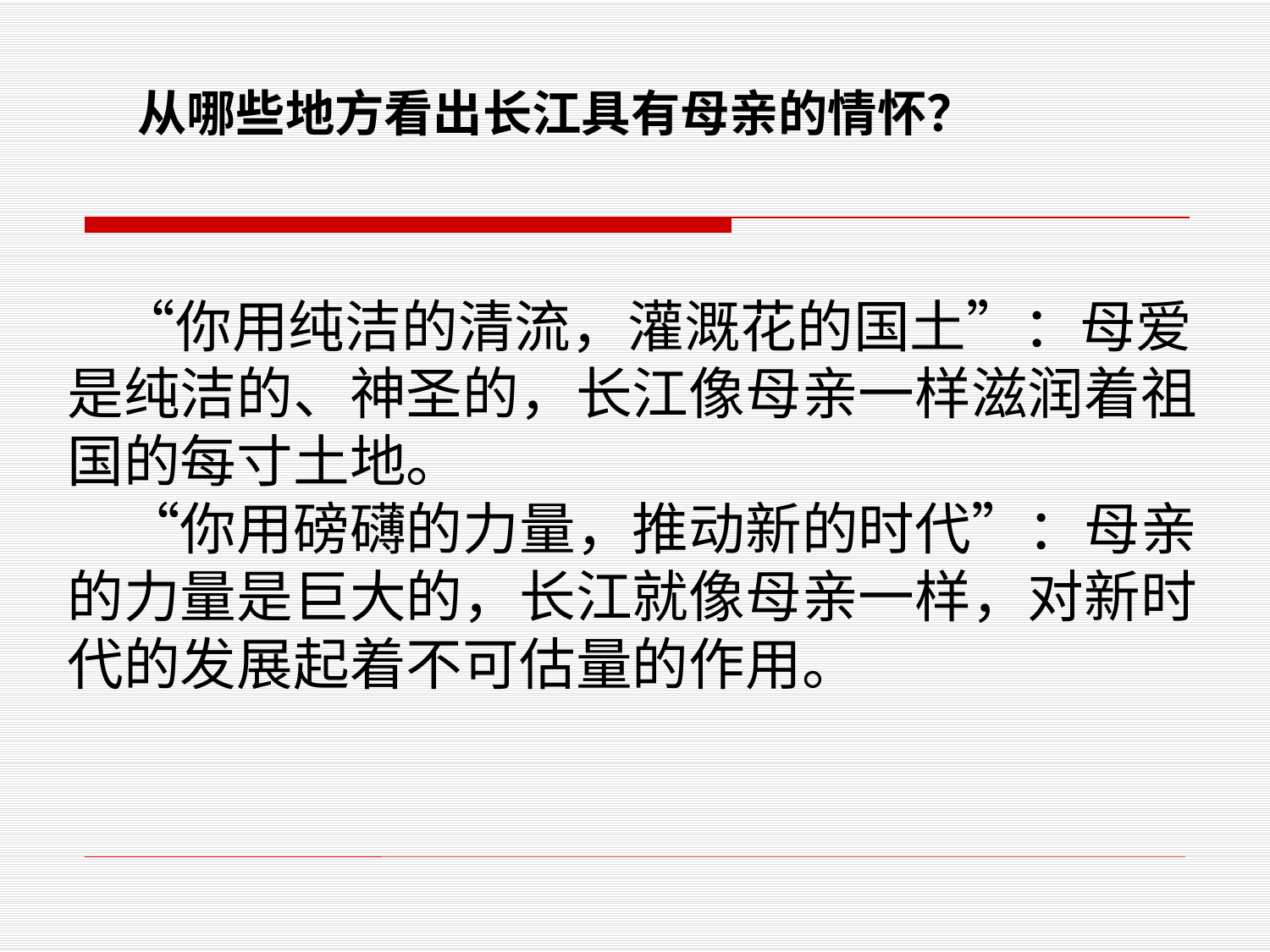

从哪些地方看出长江具有母亲的情怀？
　
　 “你用纯洁的清流，灌溉花的国土”：母爱是纯洁的、神圣的，长江像母亲一样滋润着祖国的每寸土地。
　“你用磅礴的力量，推动新的时代”：母亲的力量是巨大的，长江就像母亲一样，对新时代的发展起着不可估量的作用。